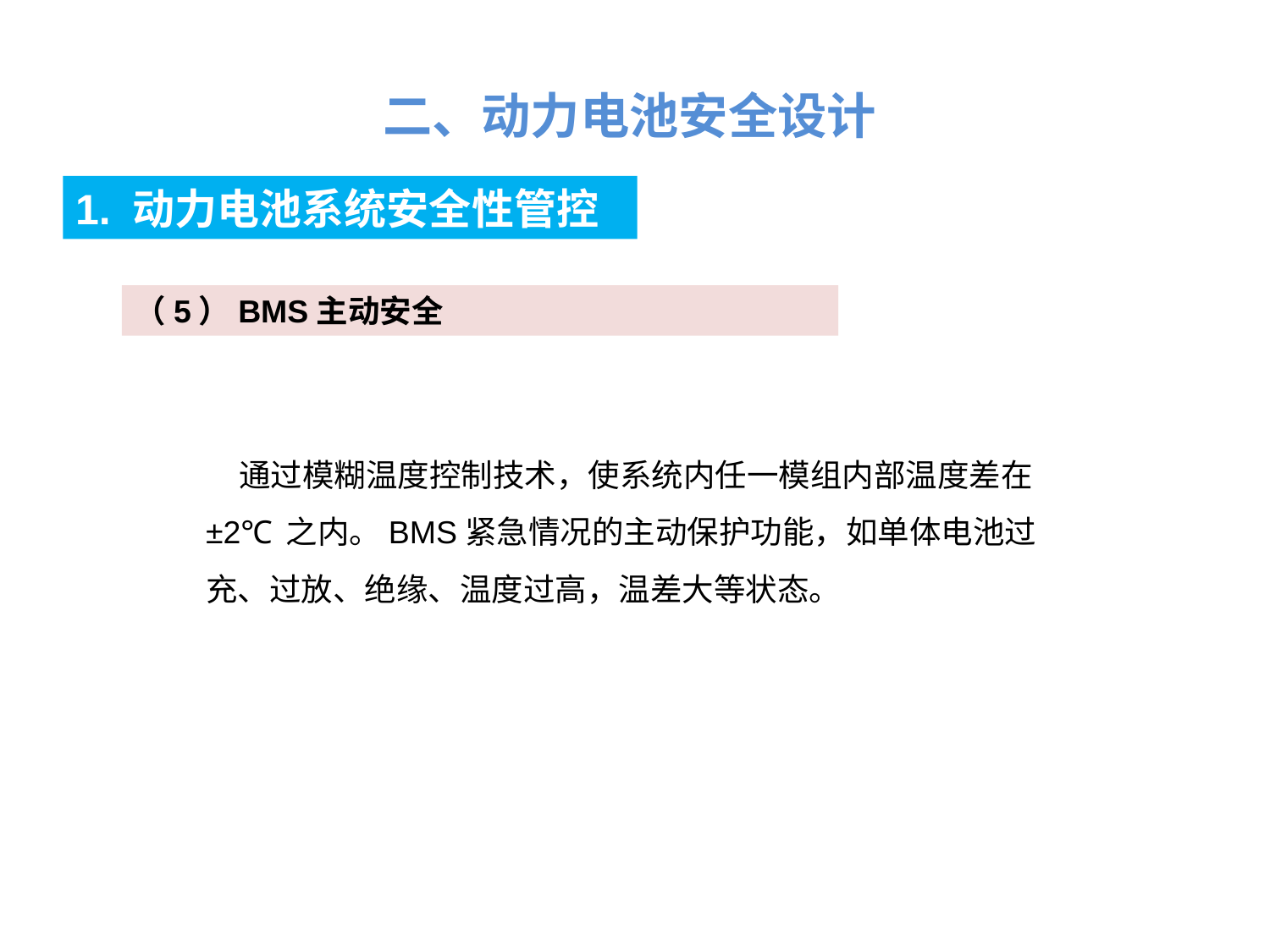

二、动力电池安全设计
1. 动力电池系统安全性管控
（5）BMS主动安全
      通过模糊温度控制技术，使系统内任一模组内部温度差在±2℃之内。BMS紧急情况的主动保护功能，如单体电池过充、过放、绝缘、温度过高，温差大等状态。